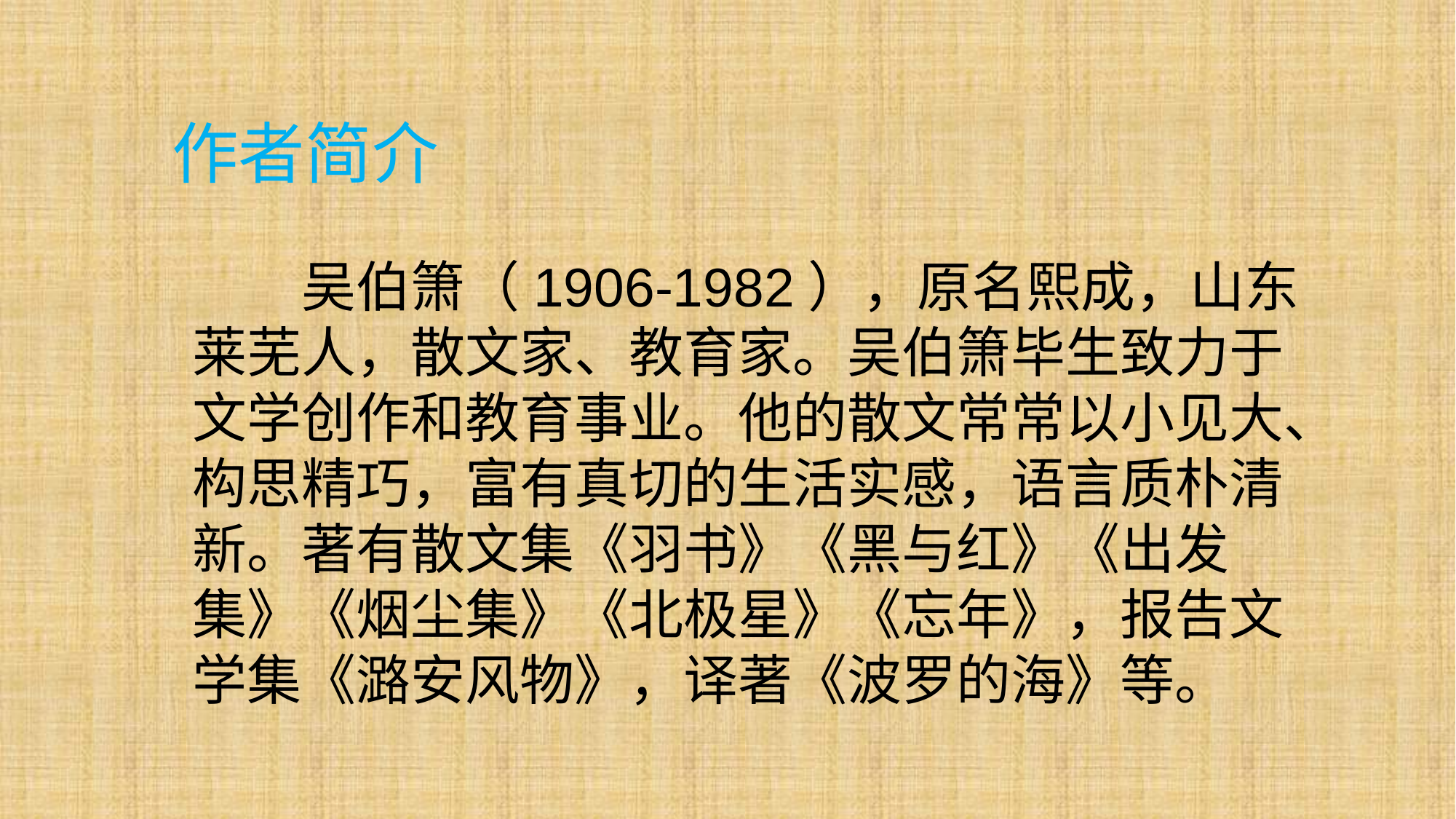

# 作者简介
吴伯箫（1906-1982），原名熙成，山东莱芜人，散文家、教育家。吴伯箫毕生致力于文学创作和教育事业。他的散文常常以小见大、构思精巧，富有真切的生活实感，语言质朴清新。著有散文集《羽书》《黑与红》《出发集》《烟尘集》《北极星》《忘年》，报告文学集《潞安风物》，译著《波罗的海》等。